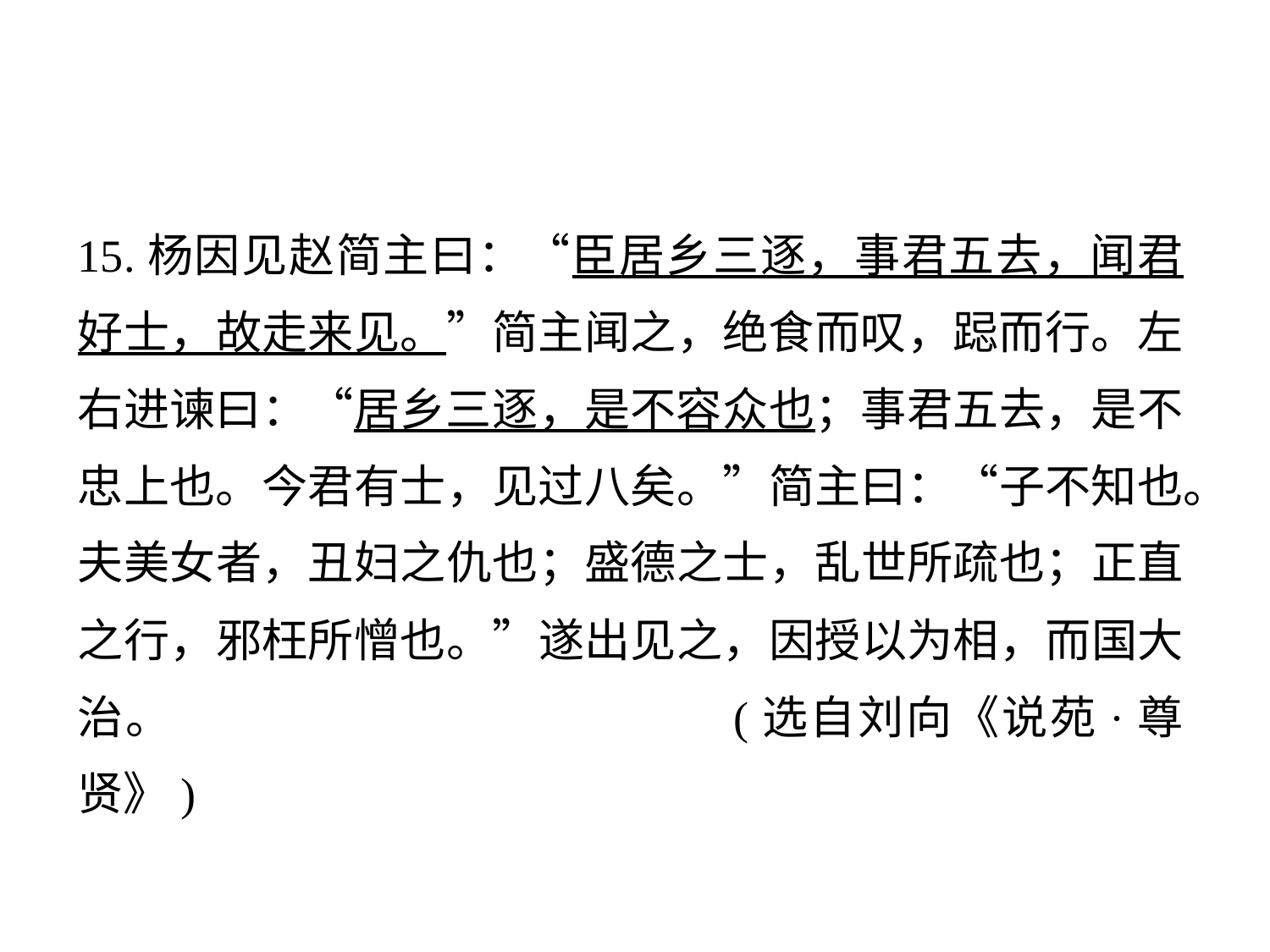

15.杨因见赵简主曰：“臣居乡三逐，事君五去，闻君好士，故走来见。”简主闻之，绝食而叹，跽而行。左右进谏曰：“居乡三逐，是不容众也；事君五去，是不忠上也。今君有士，见过八矣。”简主曰：“子不知也。夫美女者，丑妇之仇也；盛德之士，乱世所疏也；正直之行，邪枉所憎也。”遂出见之，因授以为相，而国大治。                                            (选自刘向《说苑·尊贤》)